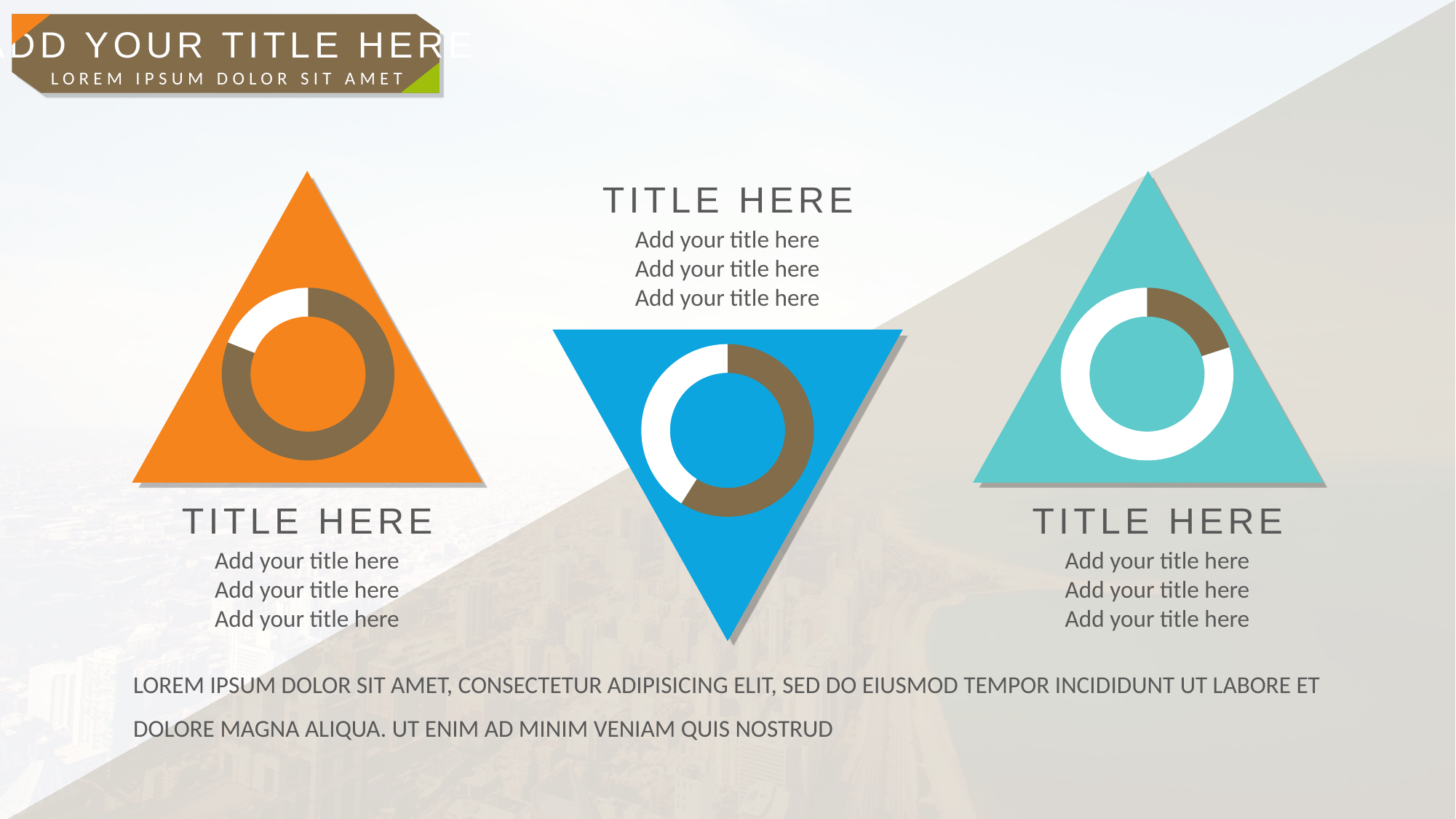

ADD YOUR TITLE HERE
LOREM IPSUM DOLOR SIT AMET

### Chart

| Category | 列1 | 销售额 |
|---|---|---|
| 第一季度 | 1.0 | 0.81 |
| 第二季度 | 0.0 | 0.18999999999999995 |
TITLE HERE
Add your title here
Add your title here
Add your title here

### Chart

| Category | 列1 | 销售额 |
|---|---|---|
| 第一季度 | 1.0 | 0.2 |
| 第二季度 | 0.0 | 0.8 |

### Chart

| Category | 列1 | 销售额 |
|---|---|---|
| 第一季度 | 1.0 | 0.59 |
| 第二季度 | 0.0 | 0.41000000000000003 |
TITLE HERE
Add your title here
Add your title here
Add your title here

TITLE HERE
Add your title here
Add your title here
Add your title here

LOREM IPSUM DOLOR SIT AMET, CONSECTETUR ADIPISICING ELIT, SED DO EIUSMOD TEMPOR INCIDIDUNT UT LABORE ET DOLORE MAGNA ALIQUA. UT ENIM AD MINIM VENIAM QUIS NOSTRUD